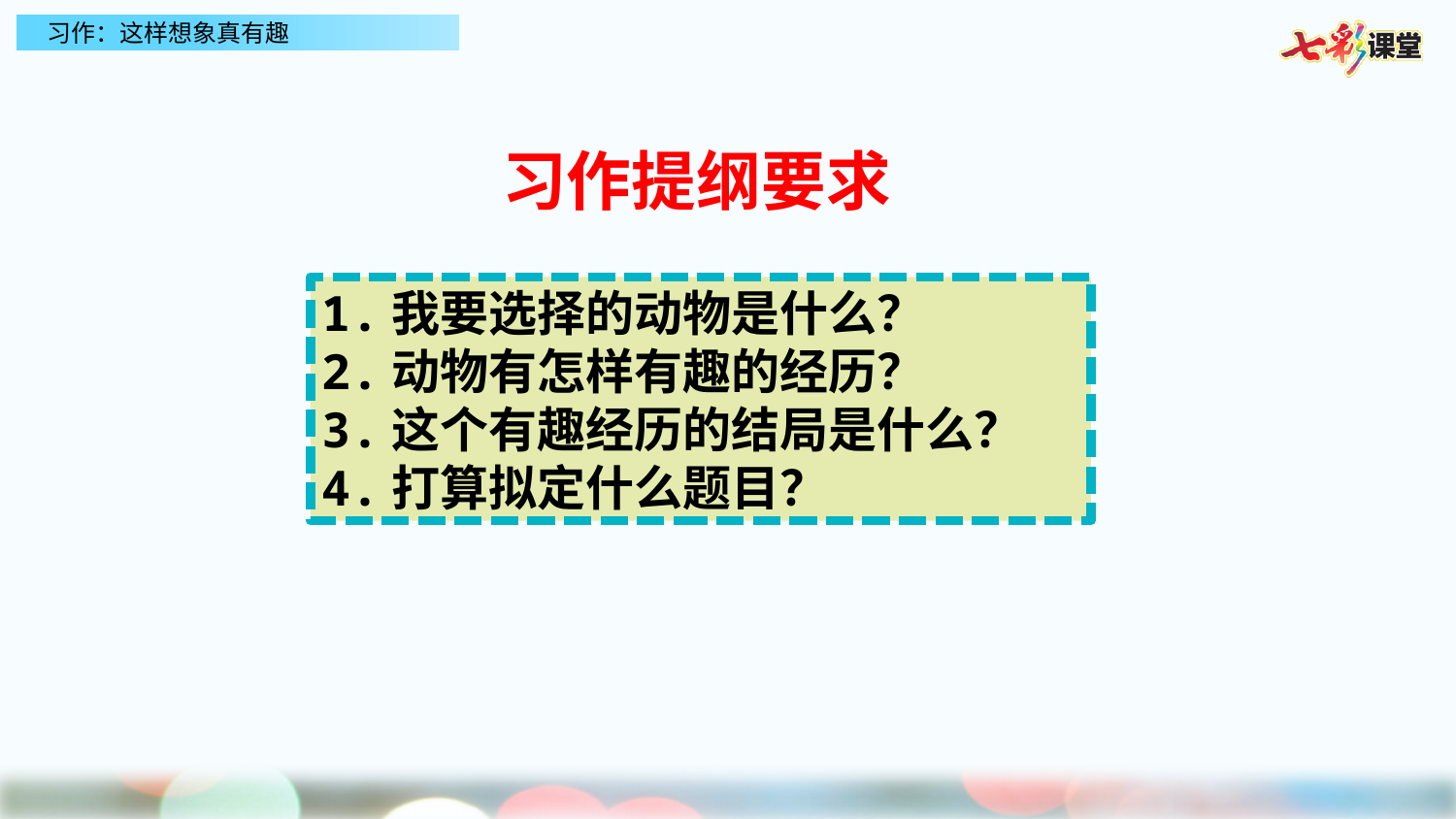

习作提纲要求
1.我要选择的动物是什么？
2.动物有怎样有趣的经历？
3.这个有趣经历的结局是什么？
4.打算拟定什么题目？